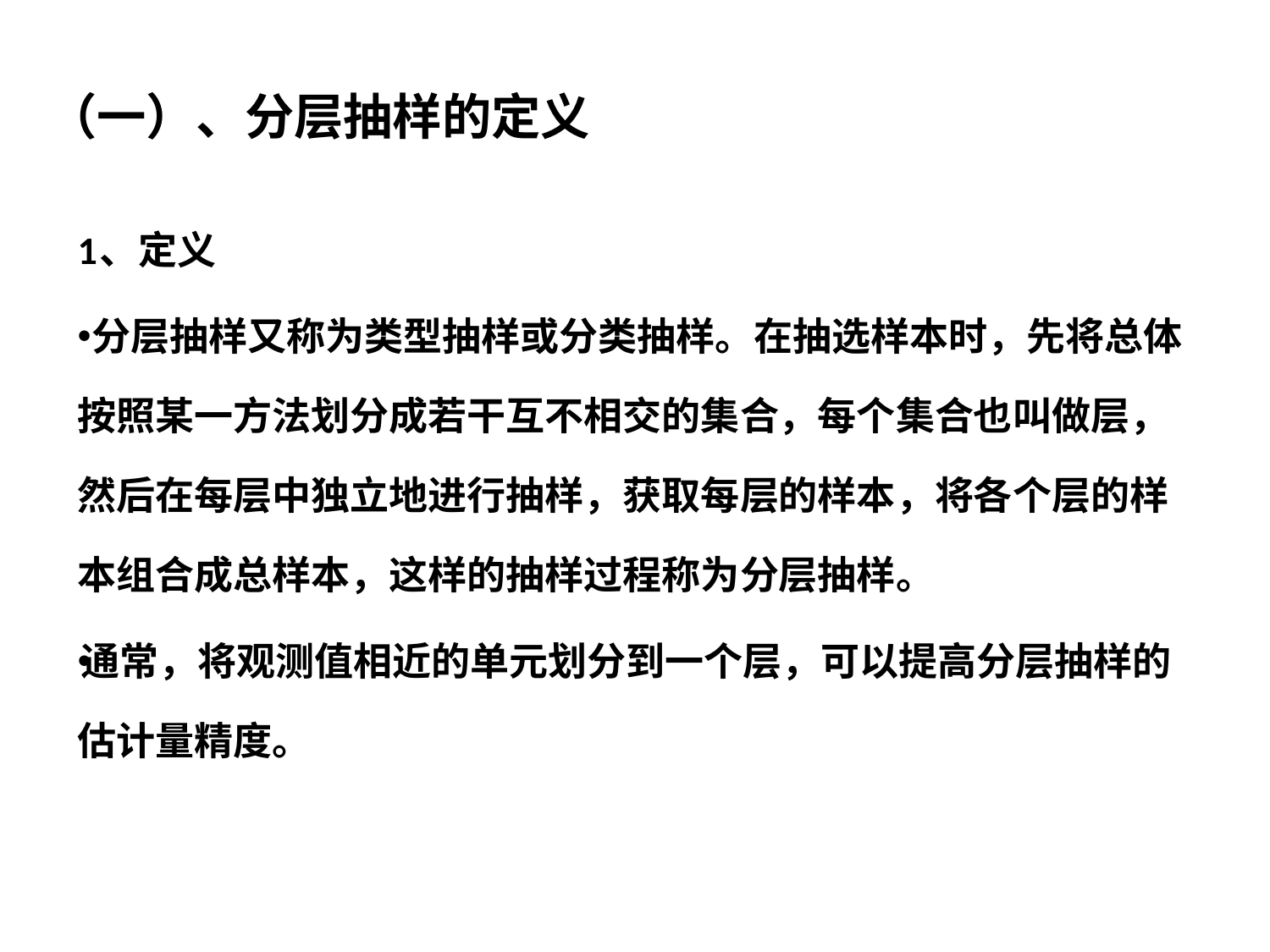

# （一）、分层抽样的定义
1、定义
 分层抽样又称为类型抽样或分类抽样。在抽选样本时，先将总体按照某一方法划分成若干互不相交的集合，每个集合也叫做层，然后在每层中独立地进行抽样，获取每层的样本，将各个层的样本组合成总样本，这样的抽样过程称为分层抽样。
通常，将观测值相近的单元划分到一个层，可以提高分层抽样的估计量精度。